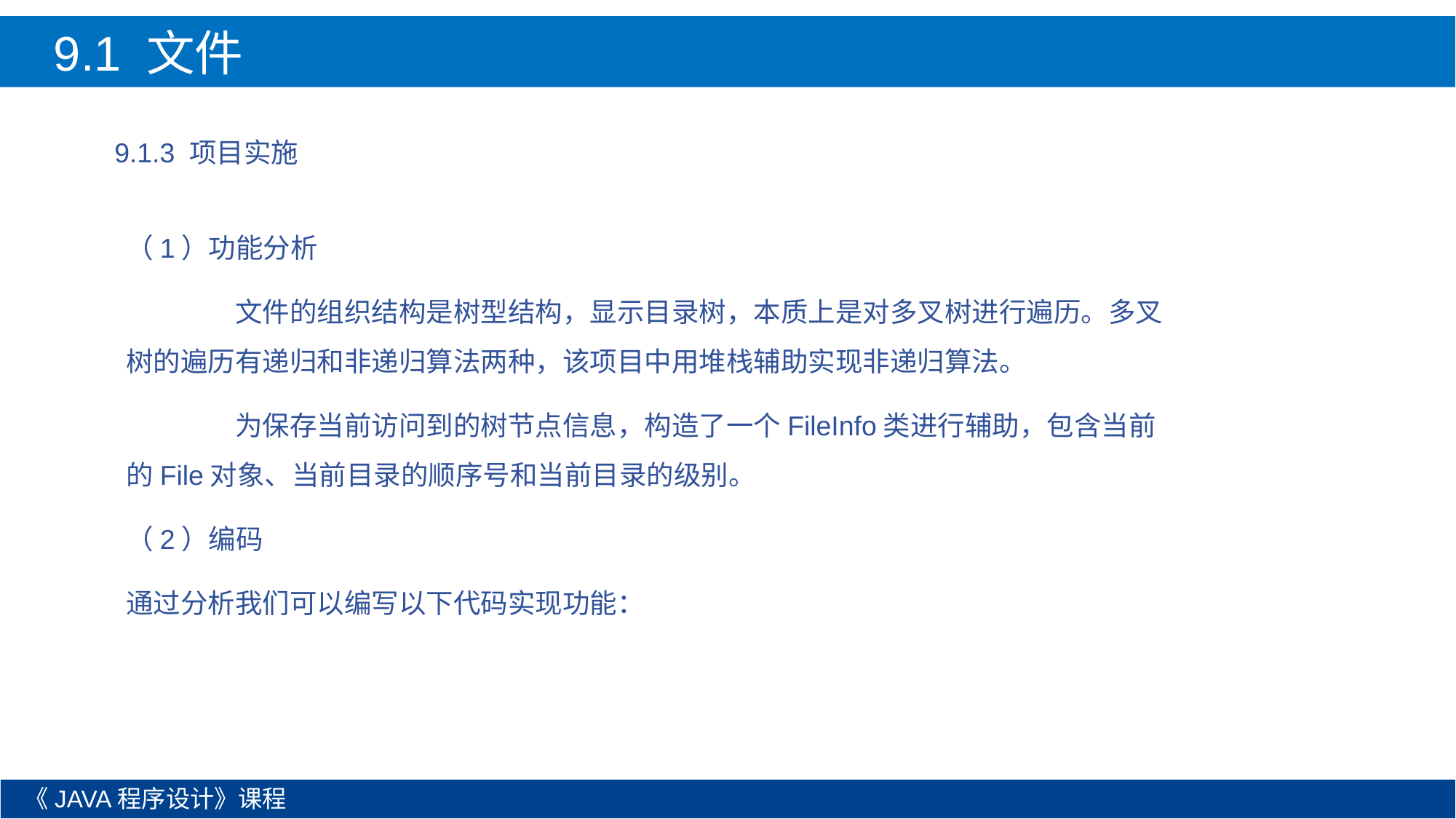

9.1 文件
9.1.3 项目实施
（1）功能分析
	文件的组织结构是树型结构，显示目录树，本质上是对多叉树进行遍历。多叉树的遍历有递归和非递归算法两种，该项目中用堆栈辅助实现非递归算法。
	为保存当前访问到的树节点信息，构造了一个FileInfo类进行辅助，包含当前的File对象、当前目录的顺序号和当前目录的级别。
（2）编码
通过分析我们可以编写以下代码实现功能：
《JAVA程序设计》课程